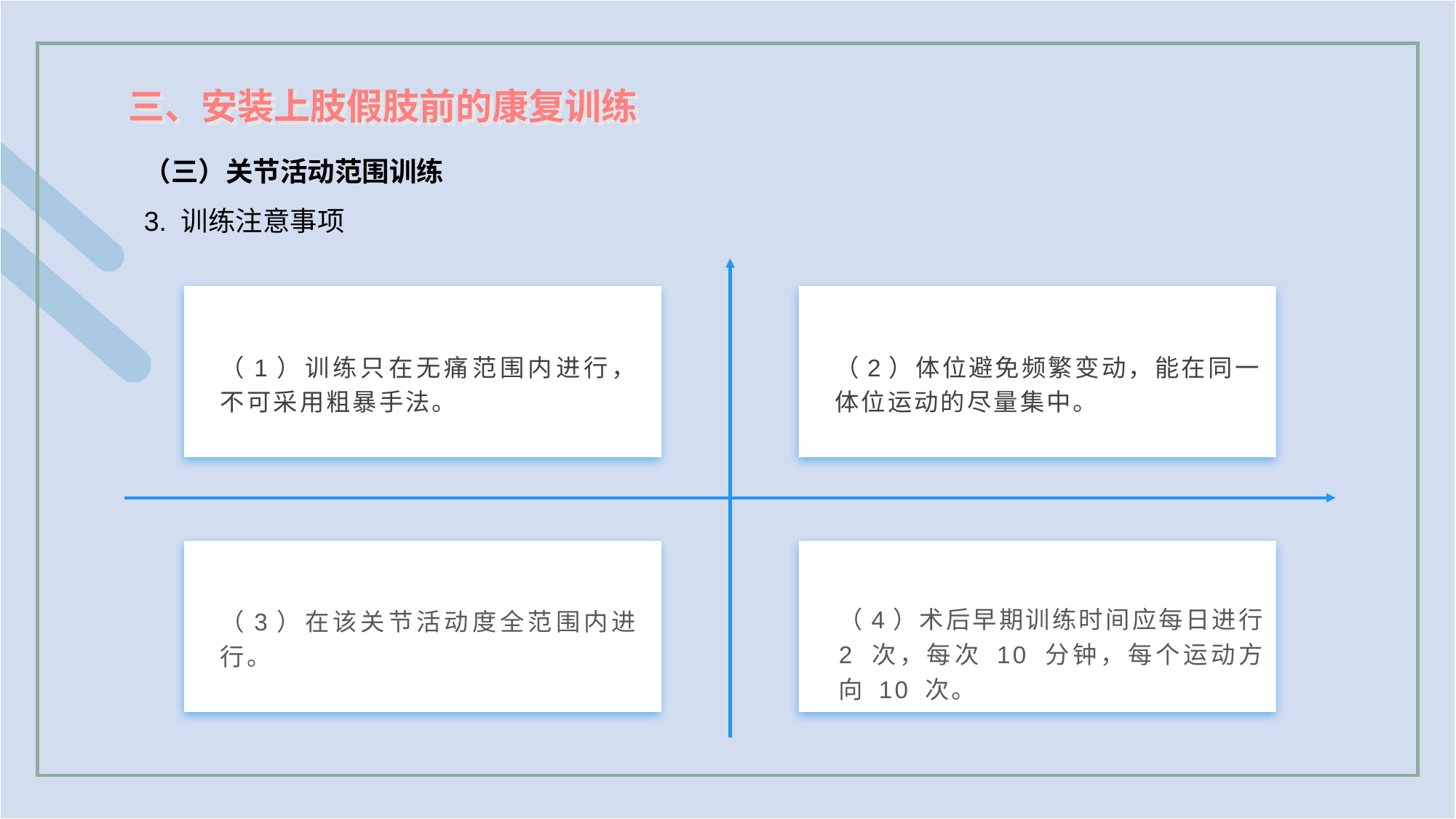

三、安装上肢假肢前的康复训练
（三）关节活动范围训练
3. 训练注意事项

（1）训练只在无痛范围内进行，不可采用粗暴手法。
（2）体位避免频繁变动，能在同一体位运动的尽量集中。

（4）术后早期训练时间应每日进行 2 次，每次 10 分钟，每个运动方向 10 次。
（3）在该关节活动度全范围内进行。